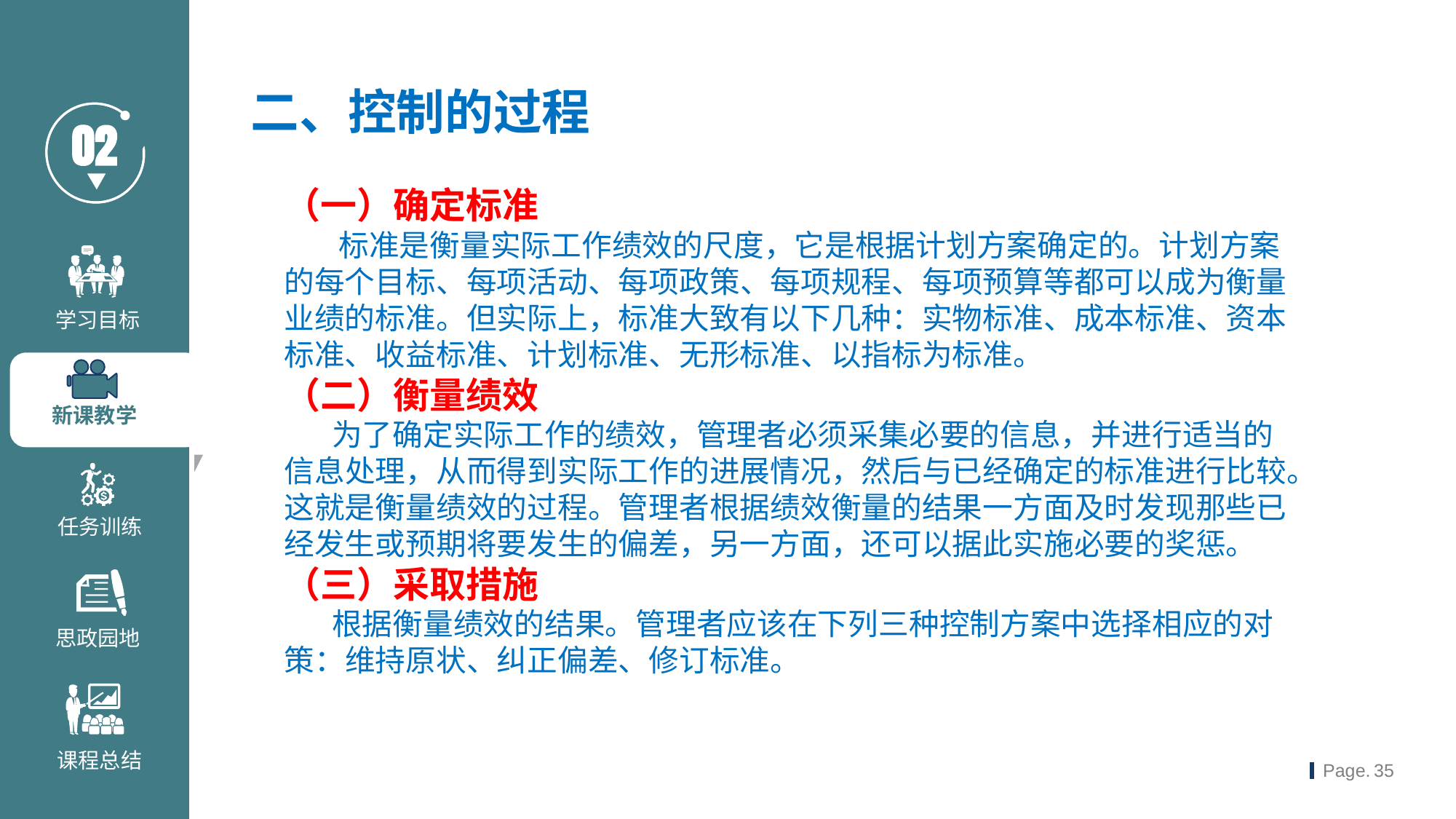

二、控制的过程
（一）确定标准
       标准是衡量实际工作绩效的尺度，它是根据计划方案确定的。计划方案的每个目标、每项活动、每项政策、每项规程、每项预算等都可以成为衡量业绩的标准。但实际上，标准大致有以下几种：实物标准、成本标准、资本标准、收益标准、计划标准、无形标准、以指标为标准。
（二）衡量绩效
      为了确定实际工作的绩效，管理者必须采集必要的信息，并进行适当的信息处理，从而得到实际工作的进展情况，然后与已经确定的标准进行比较。这就是衡量绩效的过程。管理者根据绩效衡量的结果一方面及时发现那些已经发生或预期将要发生的偏差，另一方面，还可以据此实施必要的奖惩。
（三）采取措施
      根据衡量绩效的结果。管理者应该在下列三种控制方案中选择相应的对策：维持原状、纠正偏差、修订标准。